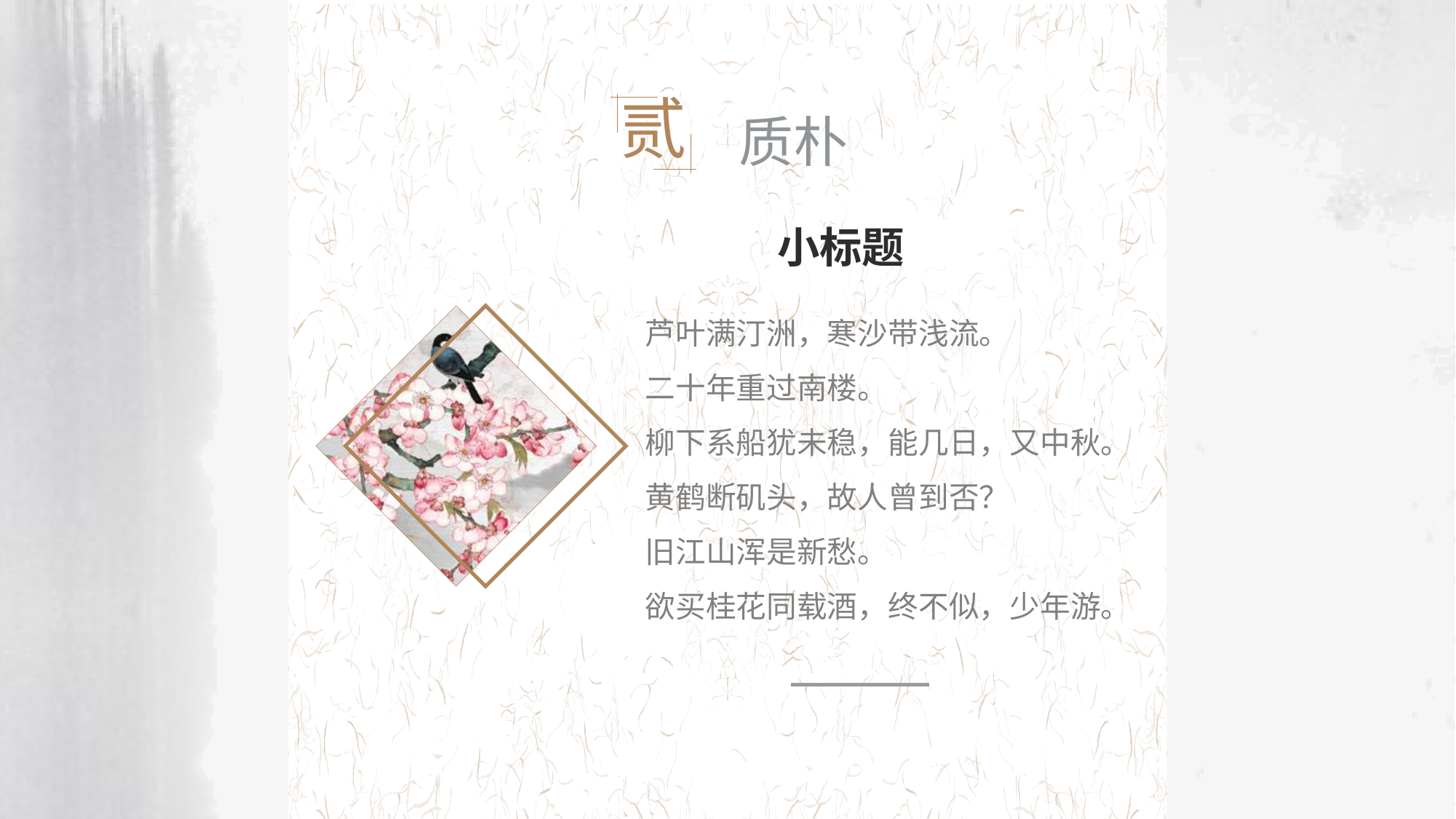

贰
质朴
小标题
芦叶满汀洲，寒沙带浅流。
二十年重过南楼。
柳下系船犹未稳，能几日，又中秋。
黄鹤断矶头，故人曾到否？
旧江山浑是新愁。
欲买桂花同载酒，终不似，少年游。